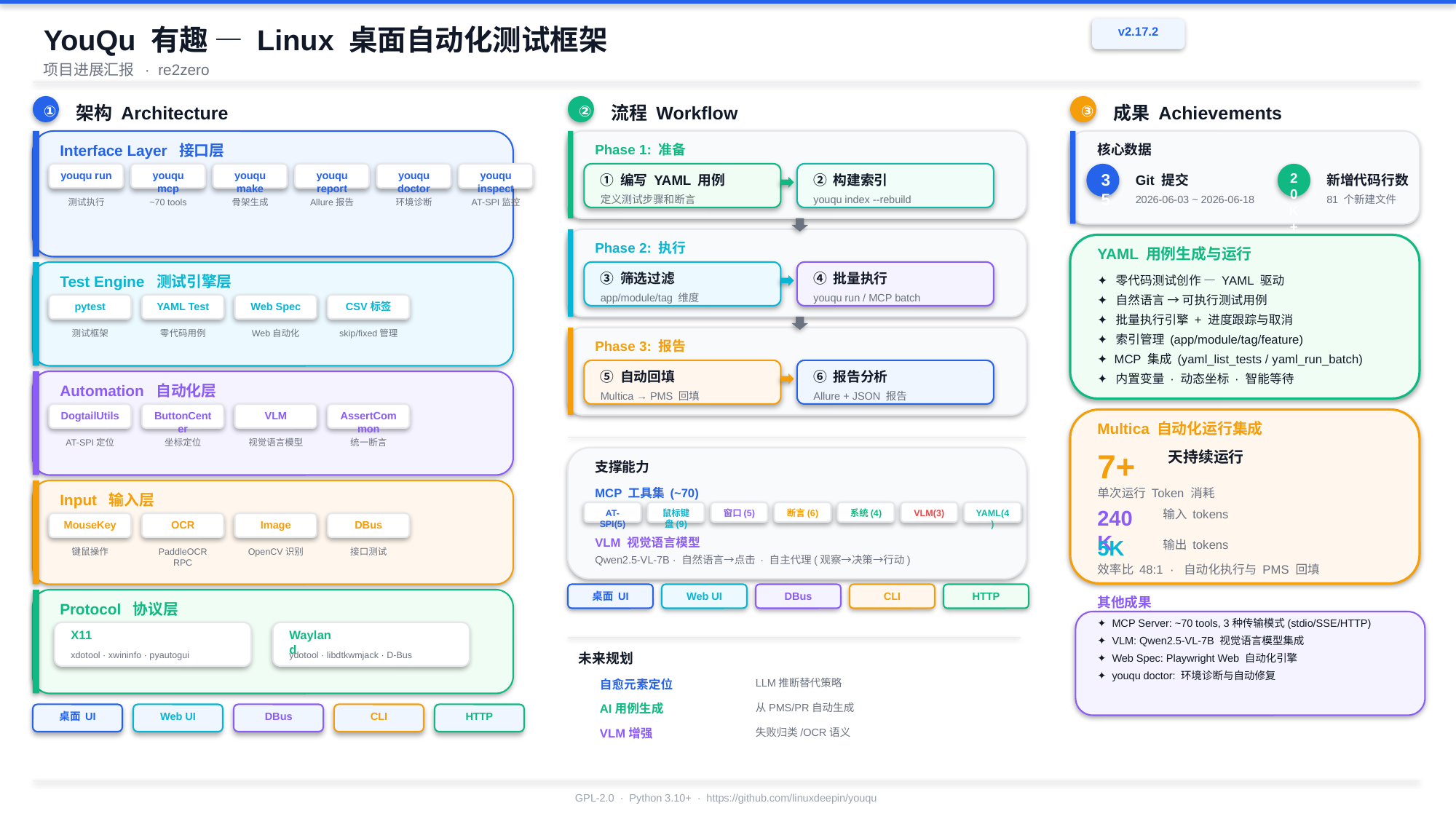

YouQu 有趣 — Linux 桌面自动化测试框架

v2.17.2
项目进展汇报  ·  re2zero

①
架构 Architecture

②
流程 Workflow

③
成果 Achievements

Phase 1: 准备
核心数据
Interface Layer  接口层

youqu run

youqu mcp

youqu make

youqu report

youqu doctor

youqu inspect

35

20K+
① 编写 YAML 用例
② 构建索引
Git 提交
新增代码行数

定义测试步骤和断言
youqu index --rebuild
2026-06-03 ~ 2026-06-18
81 个新建文件
测试执行
~70 tools
骨架生成
Allure报告
环境诊断
AT-SPI监控

Phase 2: 执行

YAML 用例生成与运行

③ 筛选过滤
④ 批量执行
Test Engine  测试引擎层
✦  零代码测试创作 — YAML 驱动

app/module/tag 维度
youqu run / MCP batch
✦  自然语言 → 可执行测试用例

pytest

YAML Test

Web Spec

CSV标签
✦  批量执行引擎 + 进度跟踪与取消

测试框架
零代码用例
Web自动化
skip/fixed管理
✦  索引管理 (app/module/tag/feature)

Phase 3: 报告
✦  MCP 集成 (yaml_list_tests / yaml_run_batch)

⑤ 自动回填
⑥ 报告分析
✦  内置变量 · 动态坐标 · 智能等待

Automation  自动化层
Multica → PMS 回填
Allure + JSON 报告

DogtailUtils

ButtonCenter

VLM

AssertCommon

Multica 自动化运行集成
AT-SPI定位
坐标定位
视觉语言模型
统一断言

7+
天持续运行

支撑能力

MCP 工具集 (~70)
单次运行 Token 消耗
Input  输入层
240K
输入 tokens

AT-SPI(5)

鼠标键盘(9)

窗口(5)

断言(6)

系统(4)

VLM(3)

YAML(4)

MouseKey

OCR

Image

DBus
VLM 视觉语言模型
5K
输出 tokens
键鼠操作
PaddleOCR RPC
OpenCV识别
接口测试
Qwen2.5-VL-7B · 自然语言→点击 · 自主代理(观察→决策→行动)
效率比 48:1  ·  自动化执行与 PMS 回填

桌面 UI

Web UI

DBus

CLI

HTTP
其他成果

Protocol  协议层

✦  MCP Server: ~70 tools, 3种传输模式(stdio/SSE/HTTP)

X11

Wayland
✦  VLM: Qwen2.5-VL-7B 视觉语言模型集成

未来规划
自愈元素定位
LLM推断替代策略
AI用例生成
从PMS/PR自动生成
VLM增强
失败归类/OCR语义
xdotool · xwininfo · pyautogui
ydotool · libdtkwmjack · D-Bus
✦  Web Spec: Playwright Web 自动化引擎
✦  youqu doctor: 环境诊断与自动修复

桌面 UI

Web UI

DBus

CLI

HTTP

GPL-2.0  ·  Python 3.10+  ·  https://github.com/linuxdeepin/youqu